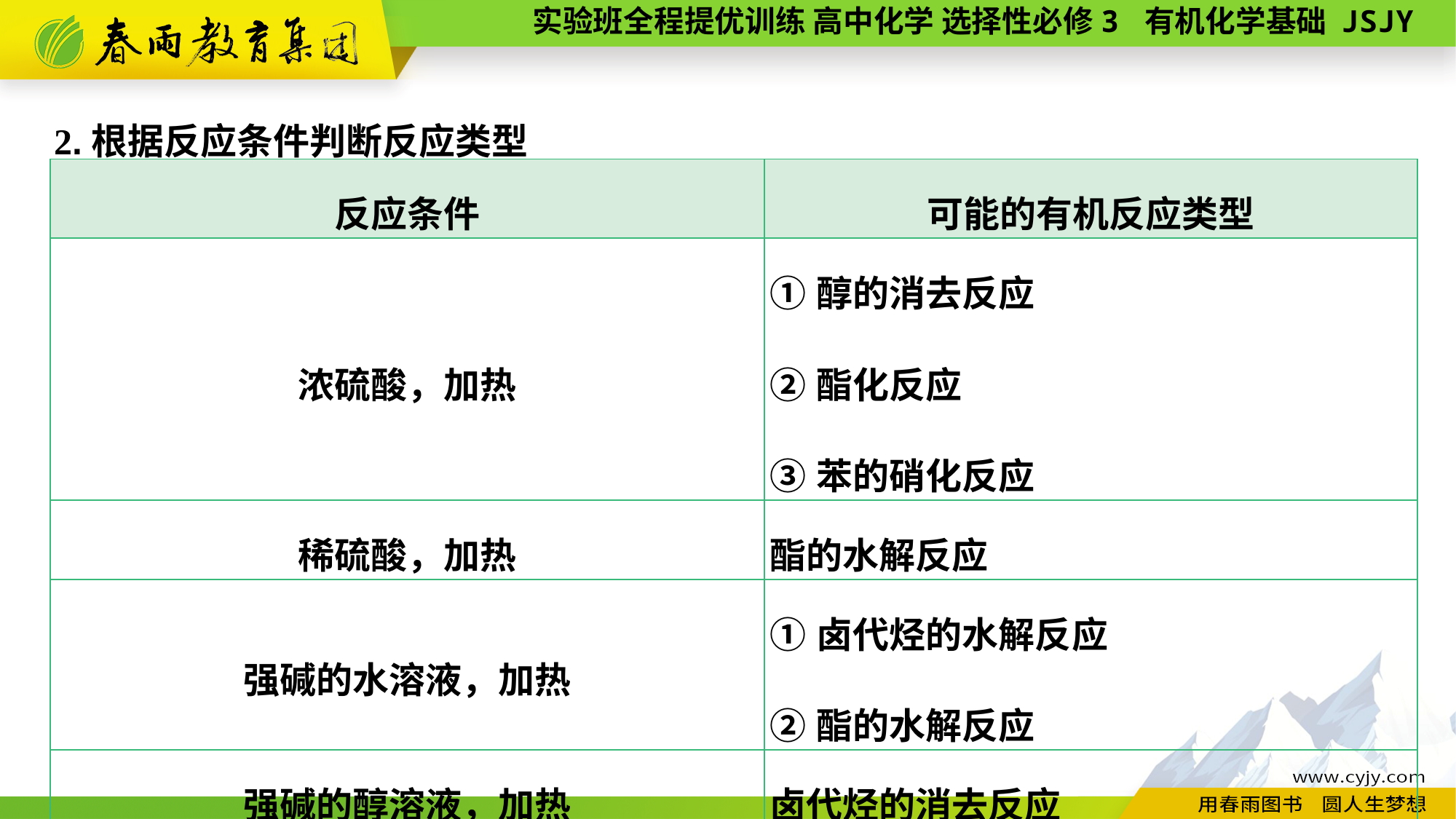

2.根据反应条件判断反应类型
| 反应条件 | 可能的有机反应类型 |
| --- | --- |
| 浓硫酸，加热 | ①醇的消去反应 ②酯化反应 ③苯的硝化反应 |
| 稀硫酸，加热 | 酯的水解反应 |
| 强碱的水溶液，加热 | ①卤代烃的水解反应 ②酯的水解反应 |
| 强碱的醇溶液，加热 | 卤代烃的消去反应 |
| 新制Cu（OH）2或银氨溶液，加热 | 醛的氧化反应 |